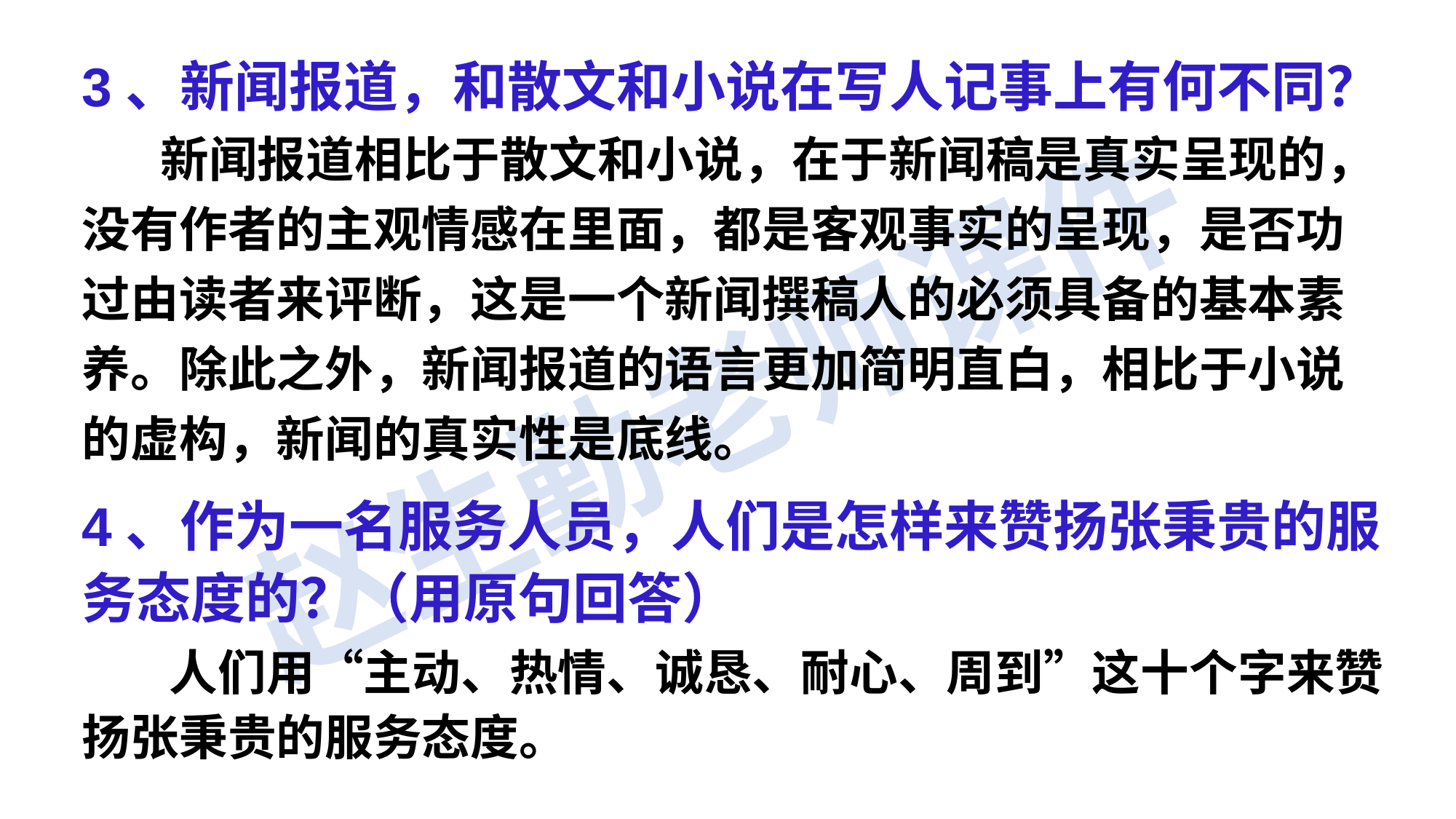

3、新闻报道，和散文和小说在写人记事上有何不同？
      新闻报道相比于散文和小说，在于新闻稿是真实呈现的，没有作者的主观情感在里面，都是客观事实的呈现，是否功过由读者来评断，这是一个新闻撰稿人的必须具备的基本素养。除此之外，新闻报道的语言更加简明直白，相比于小说的虚构，新闻的真实性是底线。
4、作为一名服务人员，人们是怎样来赞扬张秉贵的服务态度的？（用原句回答）
      人们用“主动、热情、诚恳、耐心、周到”这十个字来赞扬张秉贵的服务态度。